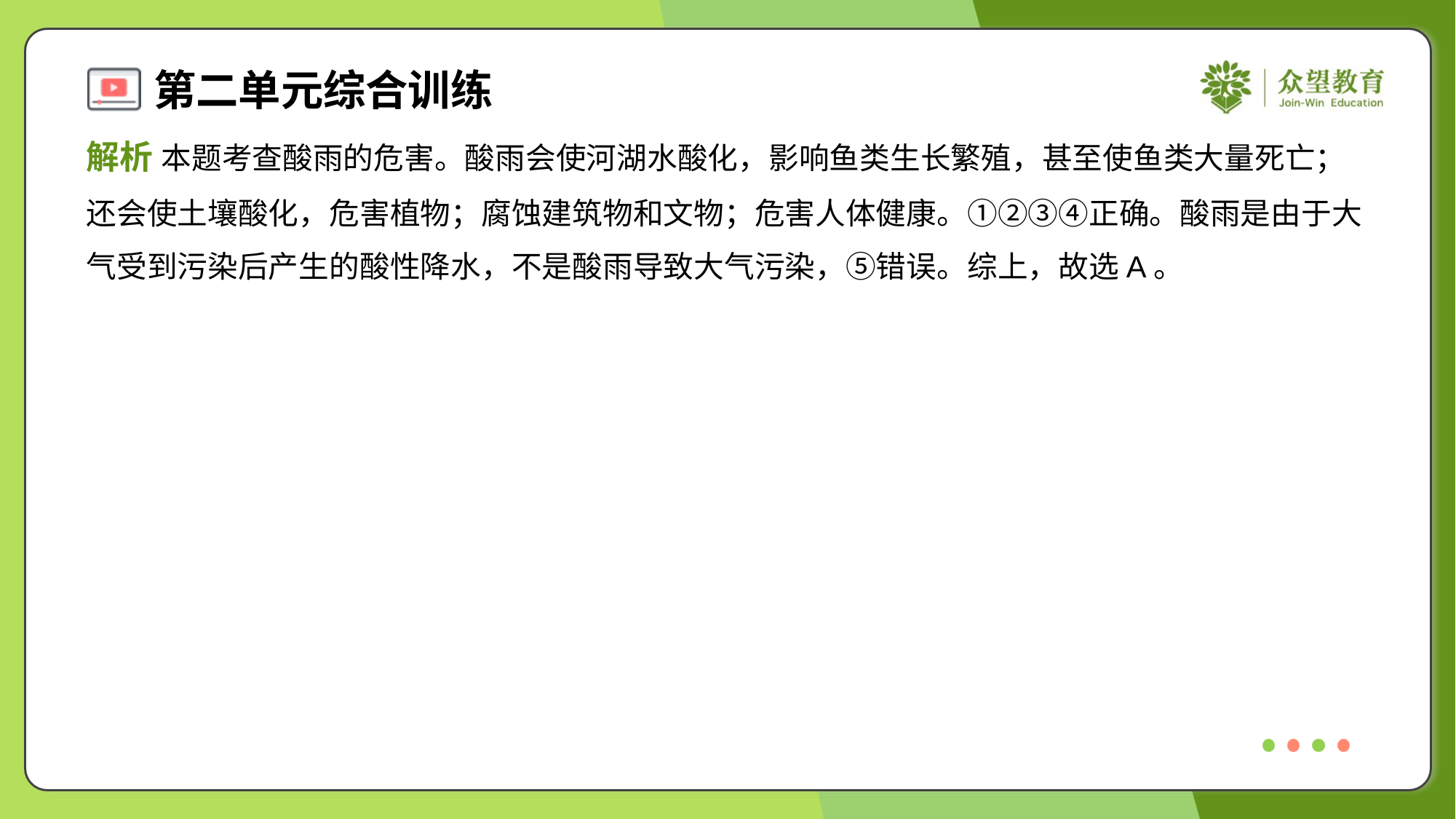

解析 本题考查酸雨的危害。酸雨会使河湖水酸化，影响鱼类生长繁殖，甚至使鱼类大量死亡；
还会使土壤酸化，危害植物；腐蚀建筑物和文物；危害人体健康。①②③④正确。酸雨是由于大
气受到污染后产生的酸性降水，不是酸雨导致大气污染，⑤错误。综上，故选A。